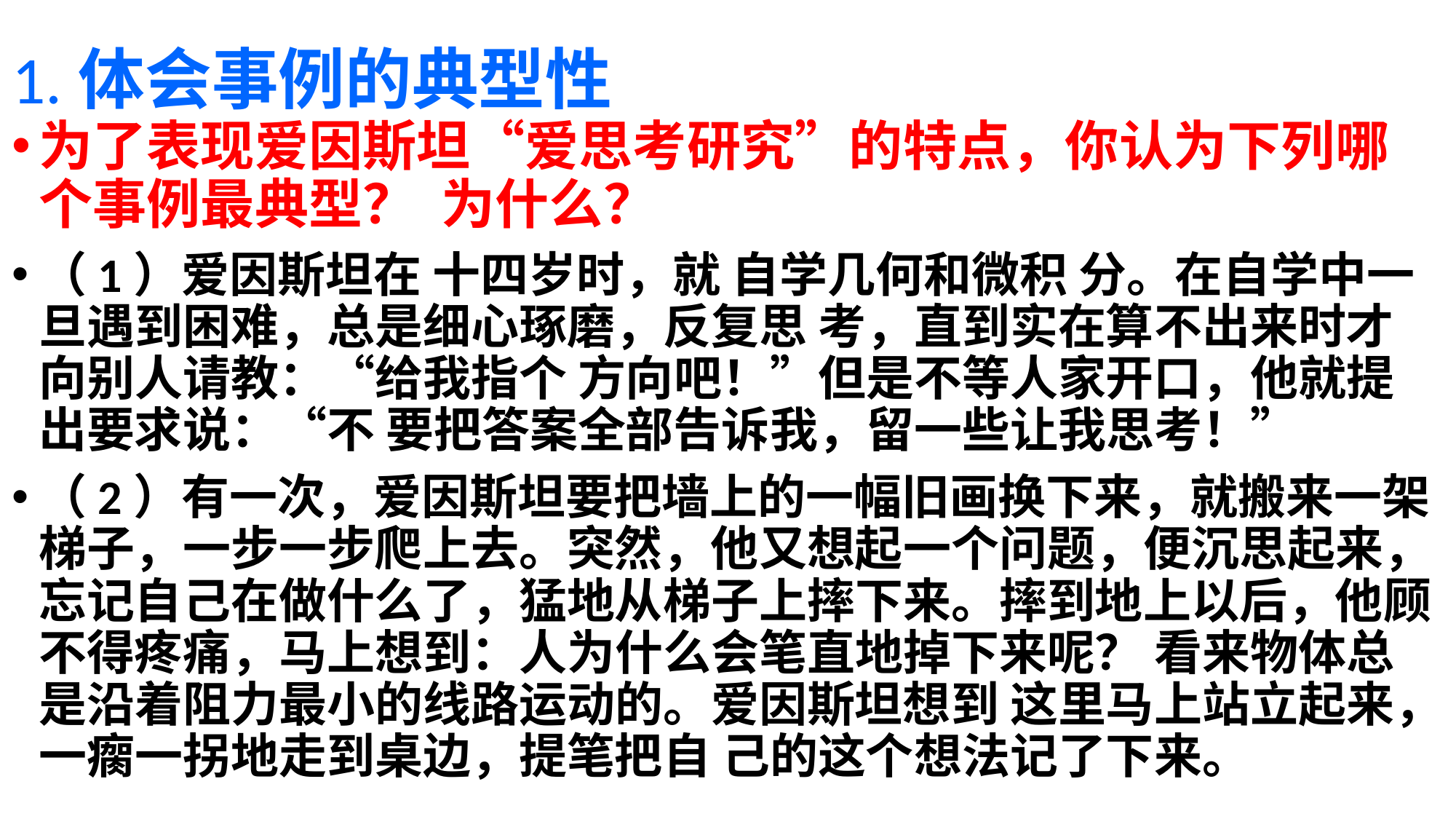

# 1.体会事例的典型性
为了表现爱因斯坦“爱思考研究”的特点，你认为下列哪个事例最典型？  为什么？
（1）爱因斯坦在 十四岁时，就 自学几何和微积 分。在自学中一旦遇到困难，总是细心琢磨，反复思 考，直到实在算不出来时才向别人请教：“给我指个 方向吧！”但是不等人家开口，他就提出要求说：“不 要把答案全部告诉我，留一些让我思考！”
（2）有一次，爱因斯坦要把墙上的一幅旧画换下来，就搬来一架梯子，一步一步爬上去。突然，他又想起一个问题，便沉思起来，忘记自己在做什么了，猛地从梯子上摔下来。摔到地上以后，他顾不得疼痛，马上想到：人为什么会笔直地掉下来呢？ 看来物体总是沿着阻力最小的线路运动的。爱因斯坦想到 这里马上站立起来，一瘸一拐地走到桌边，提笔把自 己的这个想法记了下来。